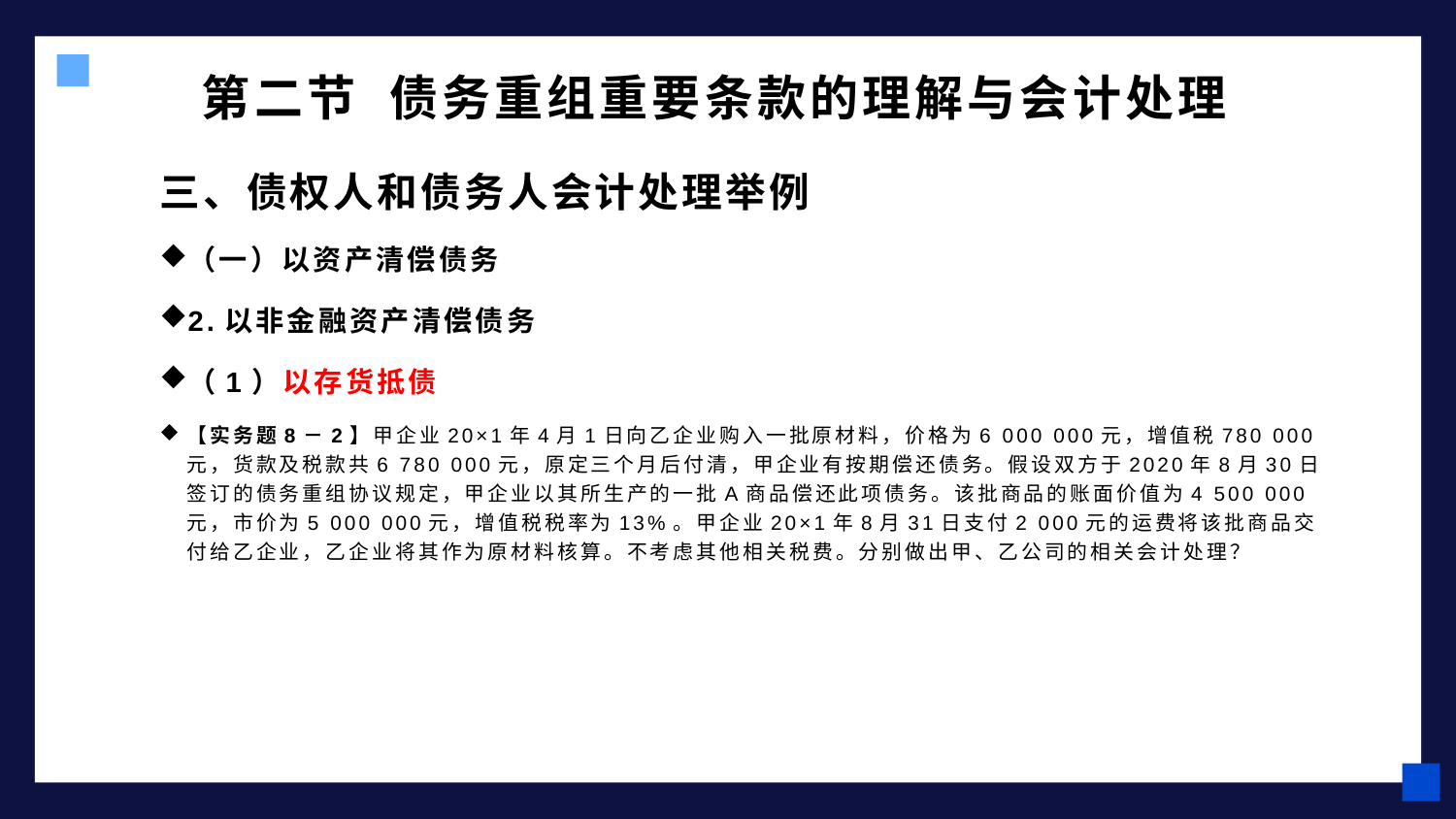

# 第二节  债务重组重要条款的理解与会计处理
三、债权人和债务人会计处理举例
（一）以资产清偿债务
2.以非金融资产清偿债务
（1）以存货抵债
【实务题8－2】甲企业20×1年4月1日向乙企业购入一批原材料，价格为6 000 000元，增值税780 000元，货款及税款共6 780 000元，原定三个月后付清，甲企业有按期偿还债务。假设双方于2020年8月30日签订的债务重组协议规定，甲企业以其所生产的一批A商品偿还此项债务。该批商品的账面价值为4 500 000元，市价为5 000 000元，增值税税率为13%。甲企业20×1年8月31日支付2 000元的运费将该批商品交付给乙企业，乙企业将其作为原材料核算。不考虑其他相关税费。分别做出甲、乙公司的相关会计处理？